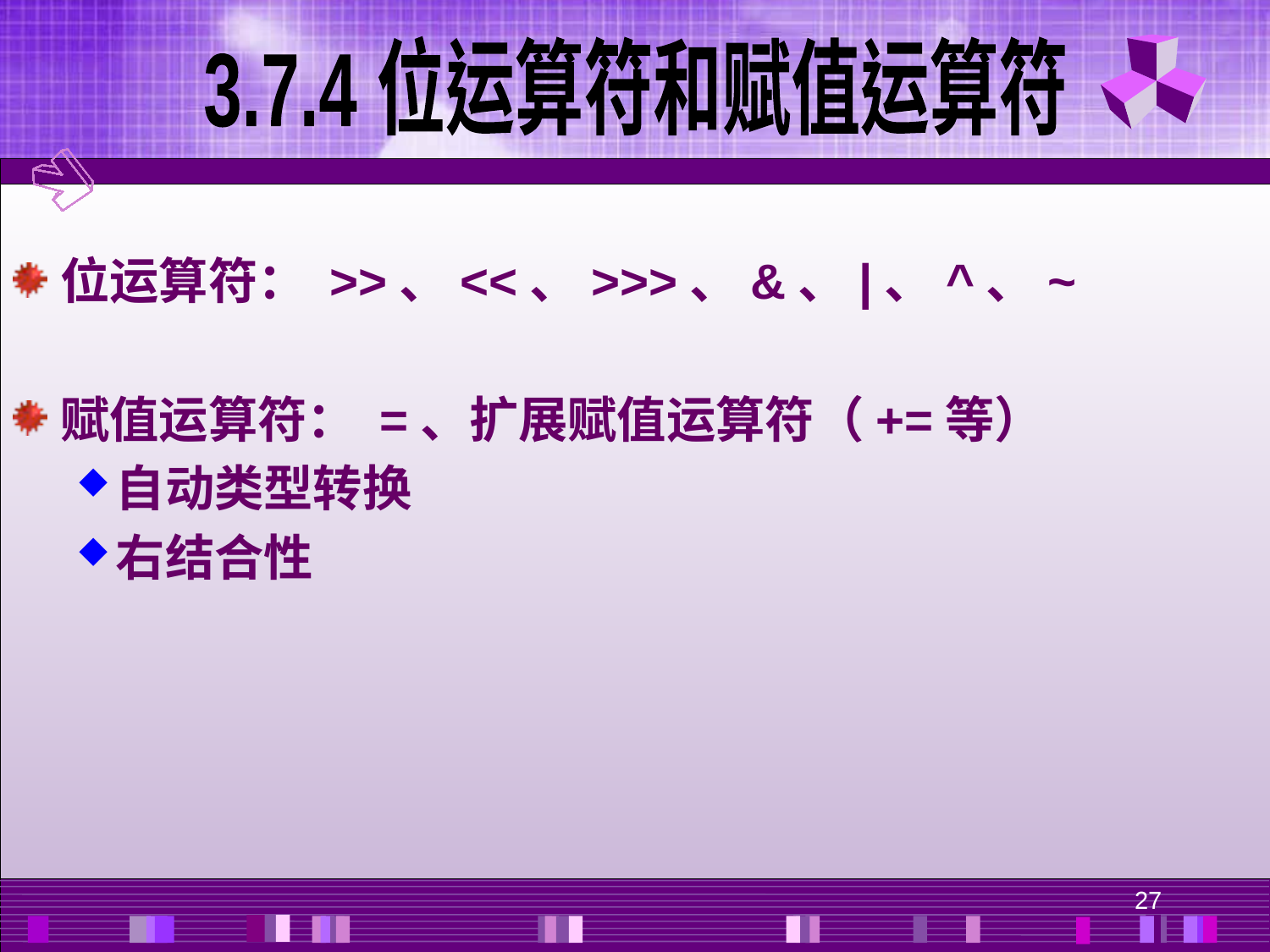

3.7.4 位运算符和赋值运算符

位运算符： >>、<<、>>>、&、|、^、~

赋值运算符： =、扩展赋值运算符（+=等）
自动类型转换
右结合性
27